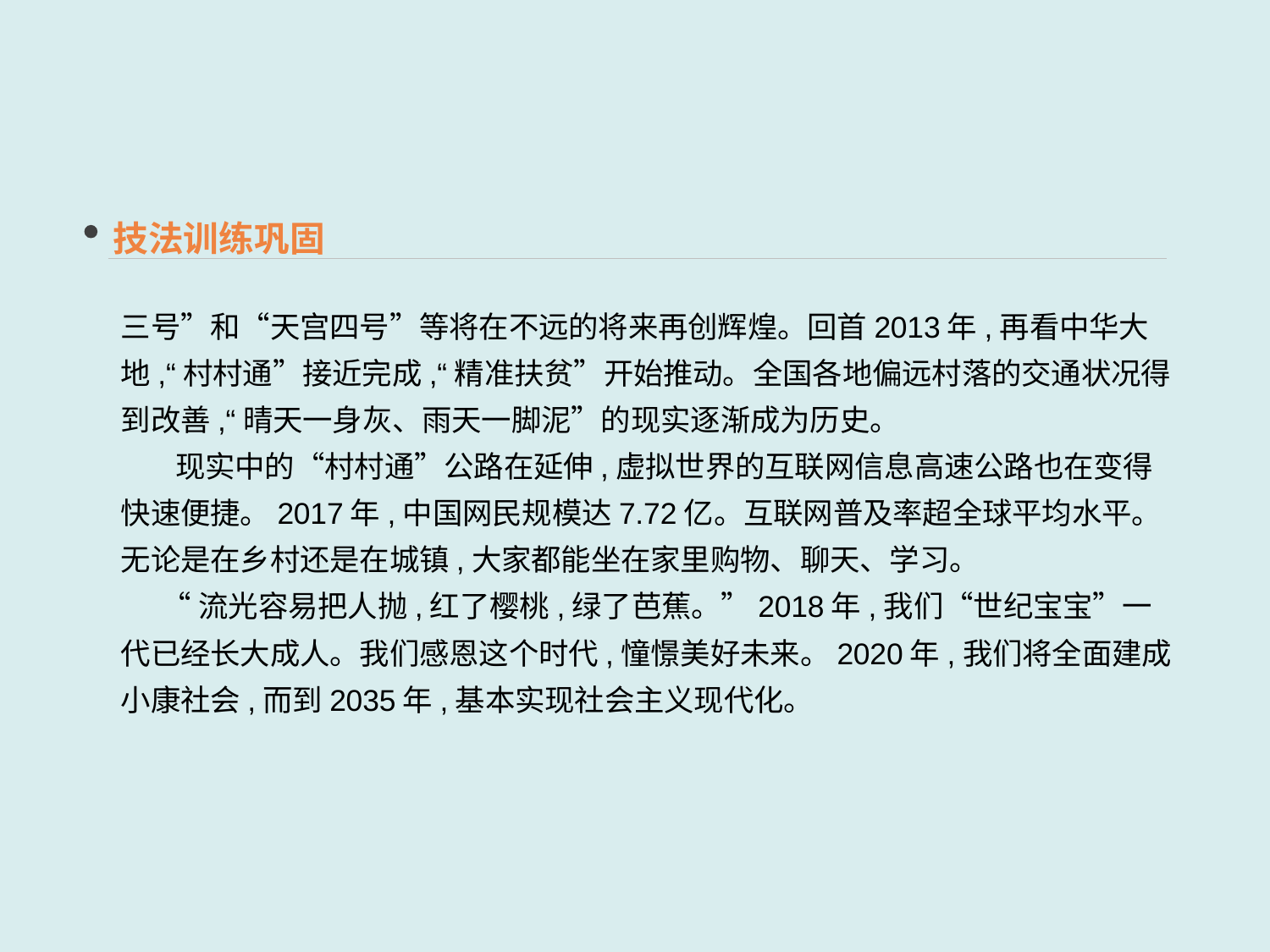

技法训练巩固

三号”和“天宫四号”等将在不远的将来再创辉煌。回首2013年,再看中华大地,“村村通”接近完成,“精准扶贫”开始推动。全国各地偏远村落的交通状况得到改善,“晴天一身灰、雨天一脚泥”的现实逐渐成为历史。
       现实中的“村村通”公路在延伸,虚拟世界的互联网信息高速公路也在变得快速便捷。2017年,中国网民规模达7.72亿。互联网普及率超全球平均水平。无论是在乡村还是在城镇,大家都能坐在家里购物、聊天、学习。
      “流光容易把人抛,红了樱桃,绿了芭蕉。”2018年,我们“世纪宝宝”一代已经长大成人。我们感恩这个时代,憧憬美好未来。2020年,我们将全面建成小康社会,而到2035年,基本实现社会主义现代化。